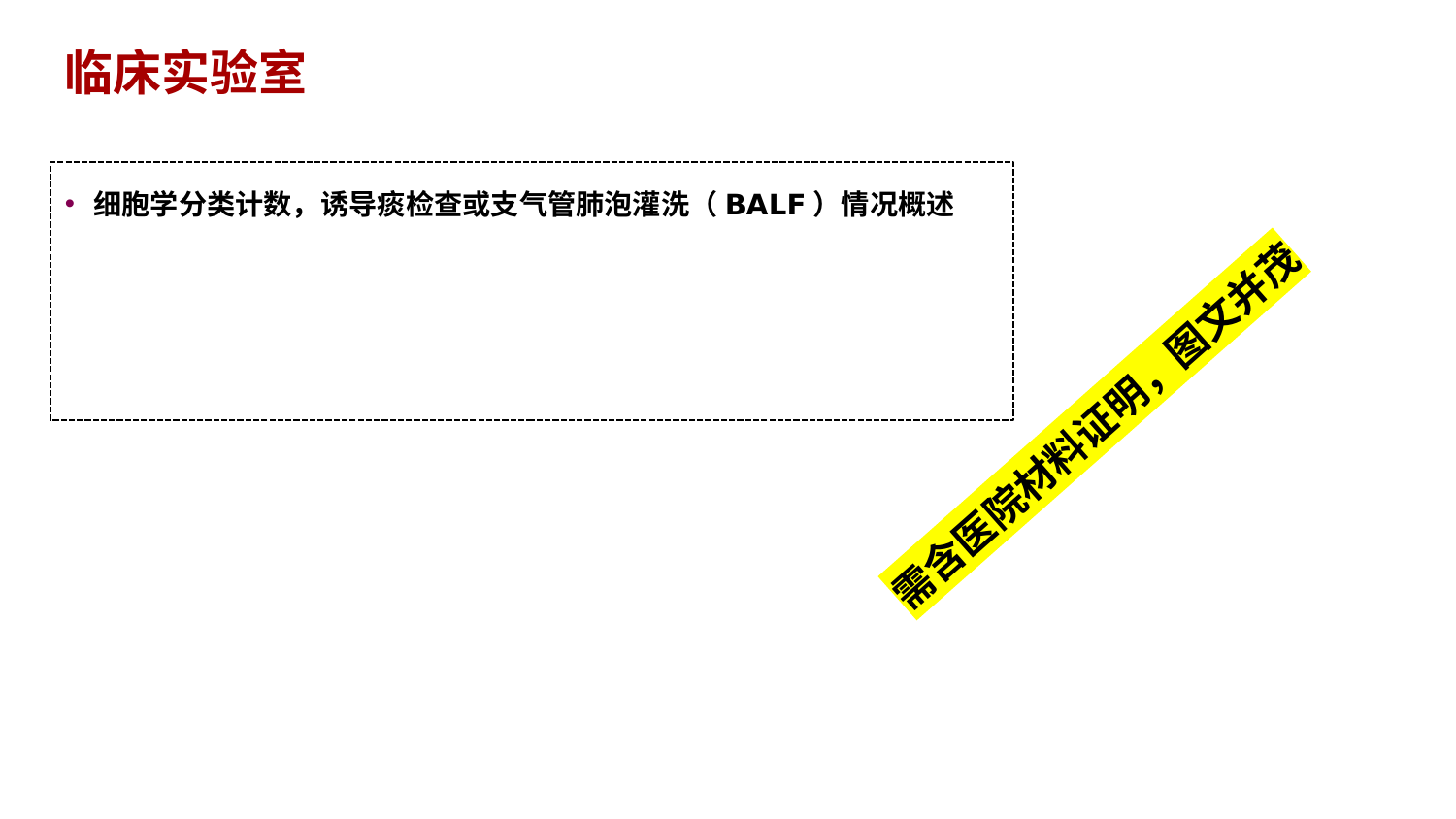

# 临床实验室
细胞学分类计数，诱导痰检查或支气管肺泡灌洗（BALF）情况概述
需含医院材料证明，图文并茂